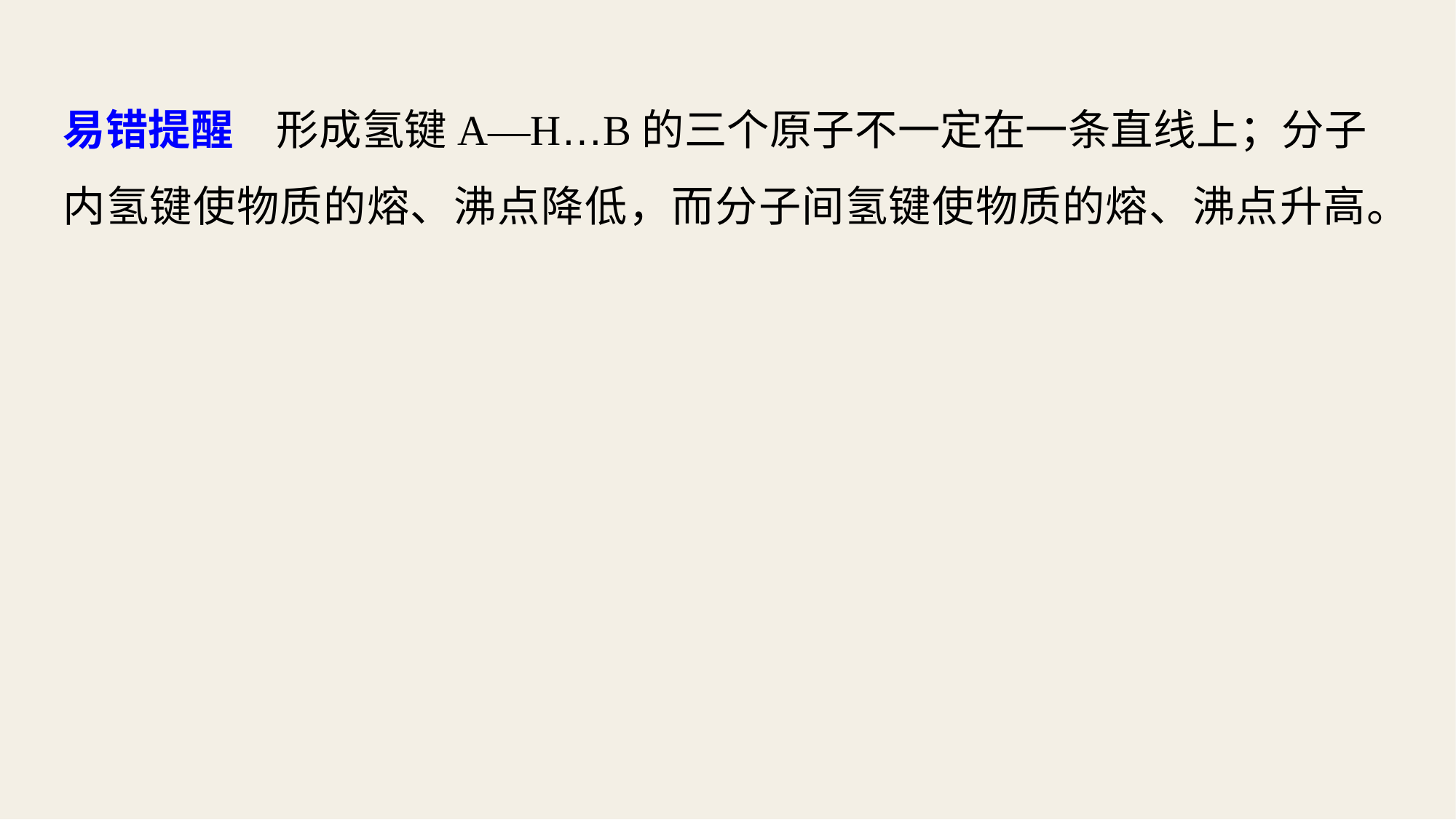

易错提醒　形成氢键A—H…B的三个原子不一定在一条直线上；分子内氢键使物质的熔、沸点降低，而分子间氢键使物质的熔、沸点升高。